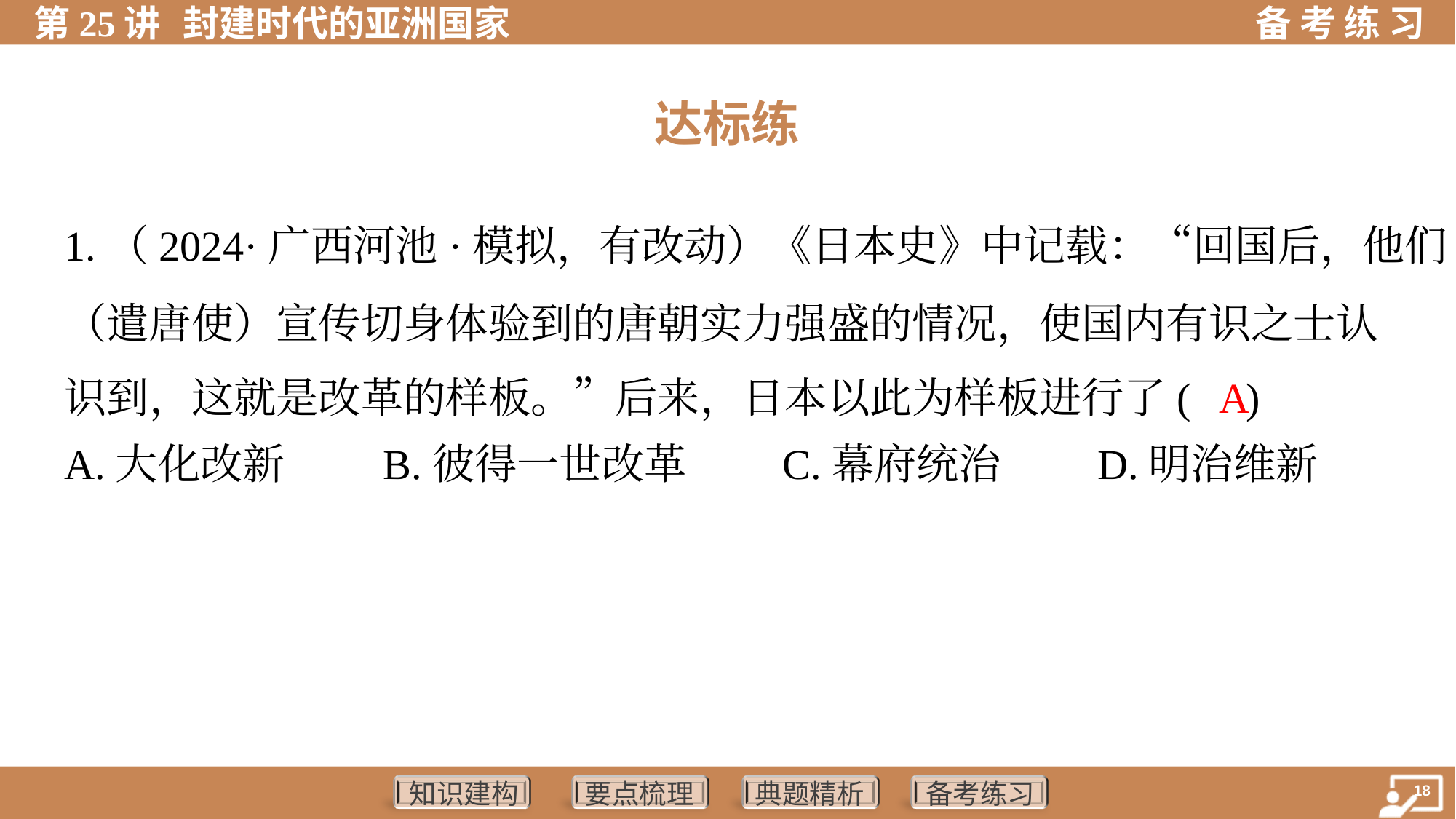

达标练
1.（2024·广西河池·模拟，有改动）《日本史》中记载：“回国后，他们
（遣唐使）宣传切身体验到的唐朝实力强盛的情况，使国内有识之士认
识到，这就是改革的样板。”后来，日本以此为样板进行了(     )
     A
A.大化改新	B.彼得一世改革	C.幕府统治	D.明治维新